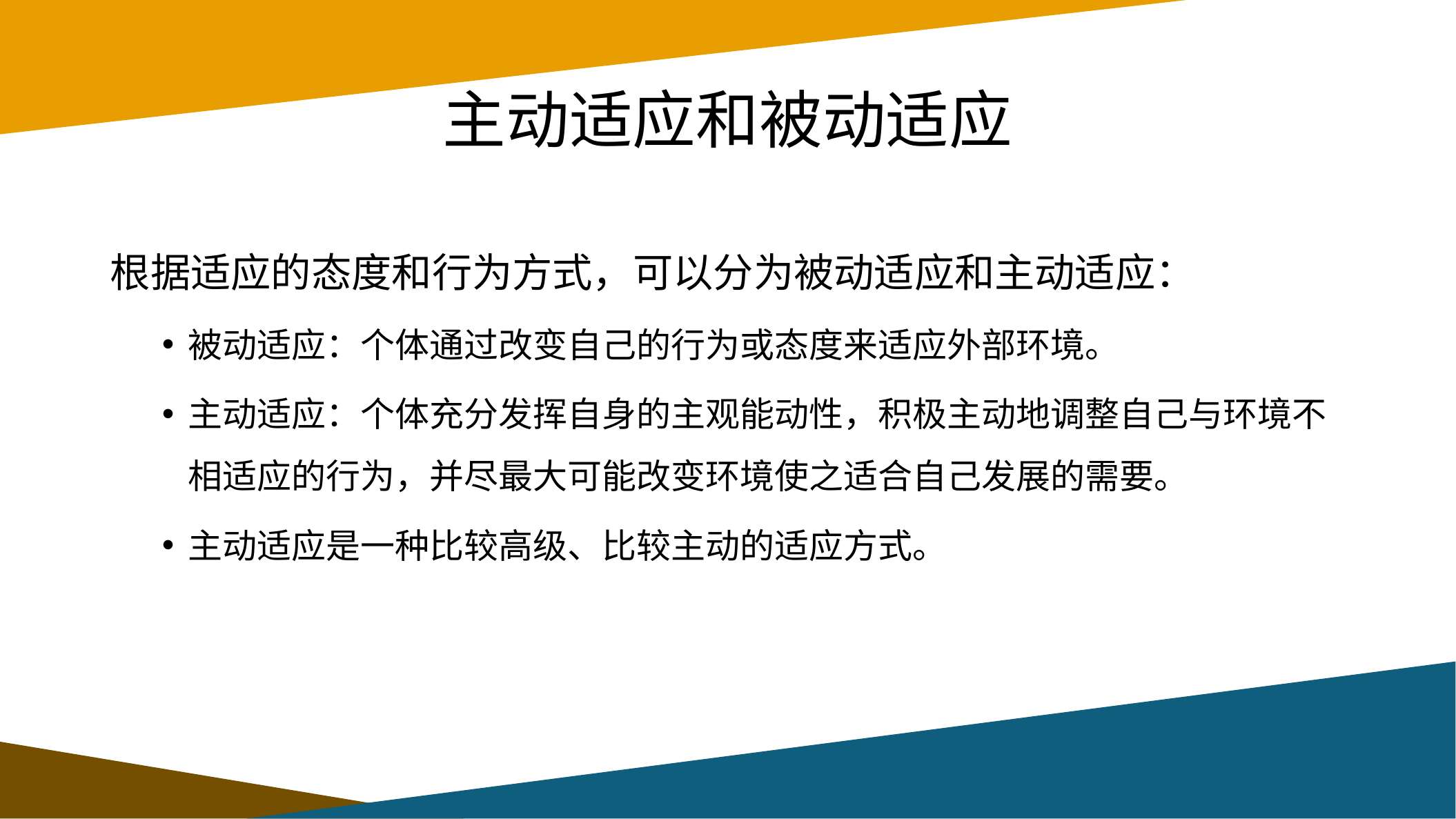

# 主动适应和被动适应
根据适应的态度和行为方式，可以分为被动适应和主动适应：
被动适应：个体通过改变自己的行为或态度来适应外部环境。
主动适应：个体充分发挥自身的主观能动性，积极主动地调整自己与环境不相适应的行为，并尽最大可能改变环境使之适合自己发展的需要。
主动适应是一种比较高级、比较主动的适应方式。